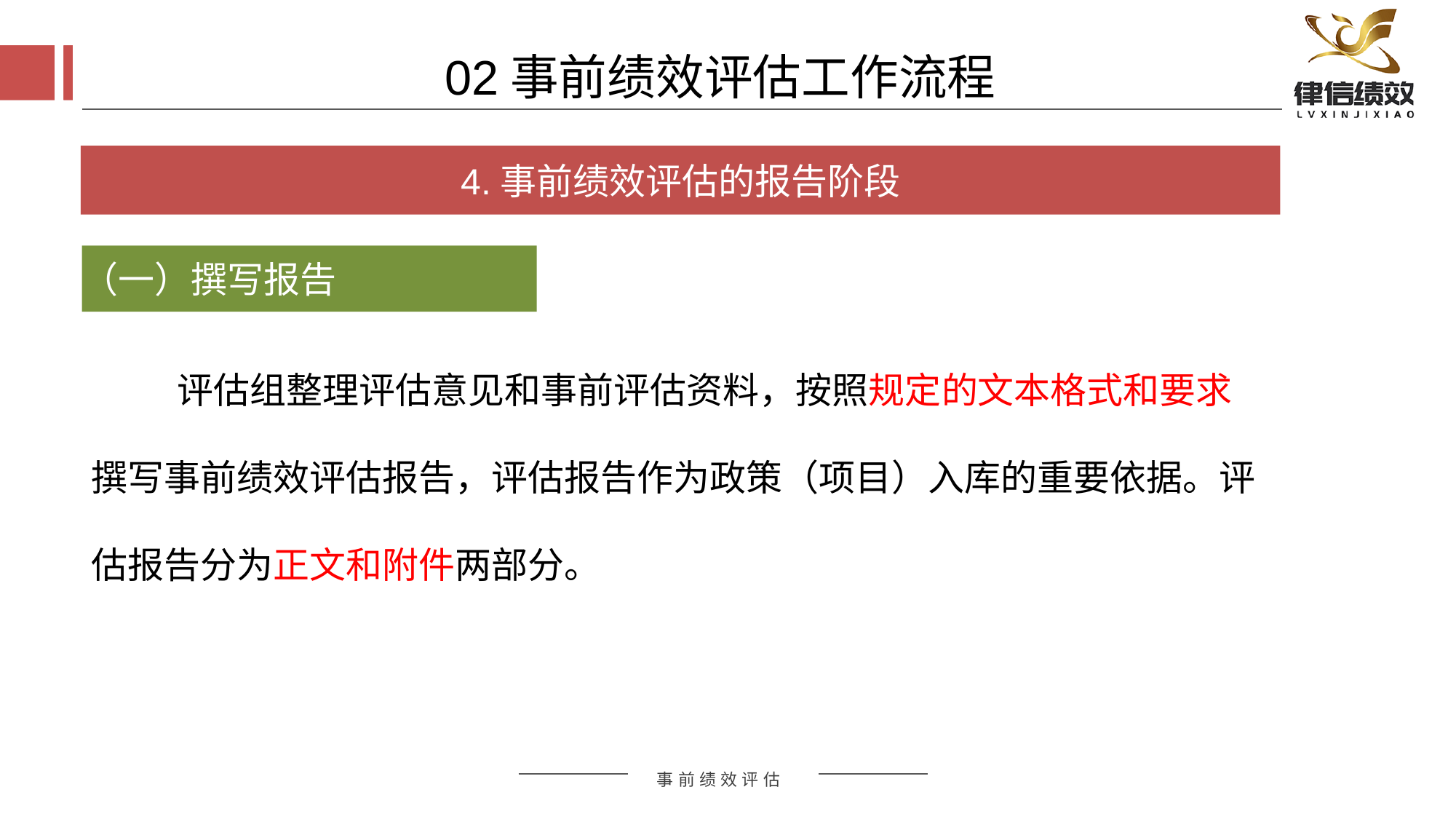

02事前绩效评估工作流程
4.事前绩效评估的报告阶段
（一）撰写报告
评估组整理评估意见和事前评估资料，按照规定的文本格式和要求撰写事前绩效评估报告，评估报告作为政策（项目）入库的重要依据。评估报告分为正文和附件两部分。
评估方式
评估方式